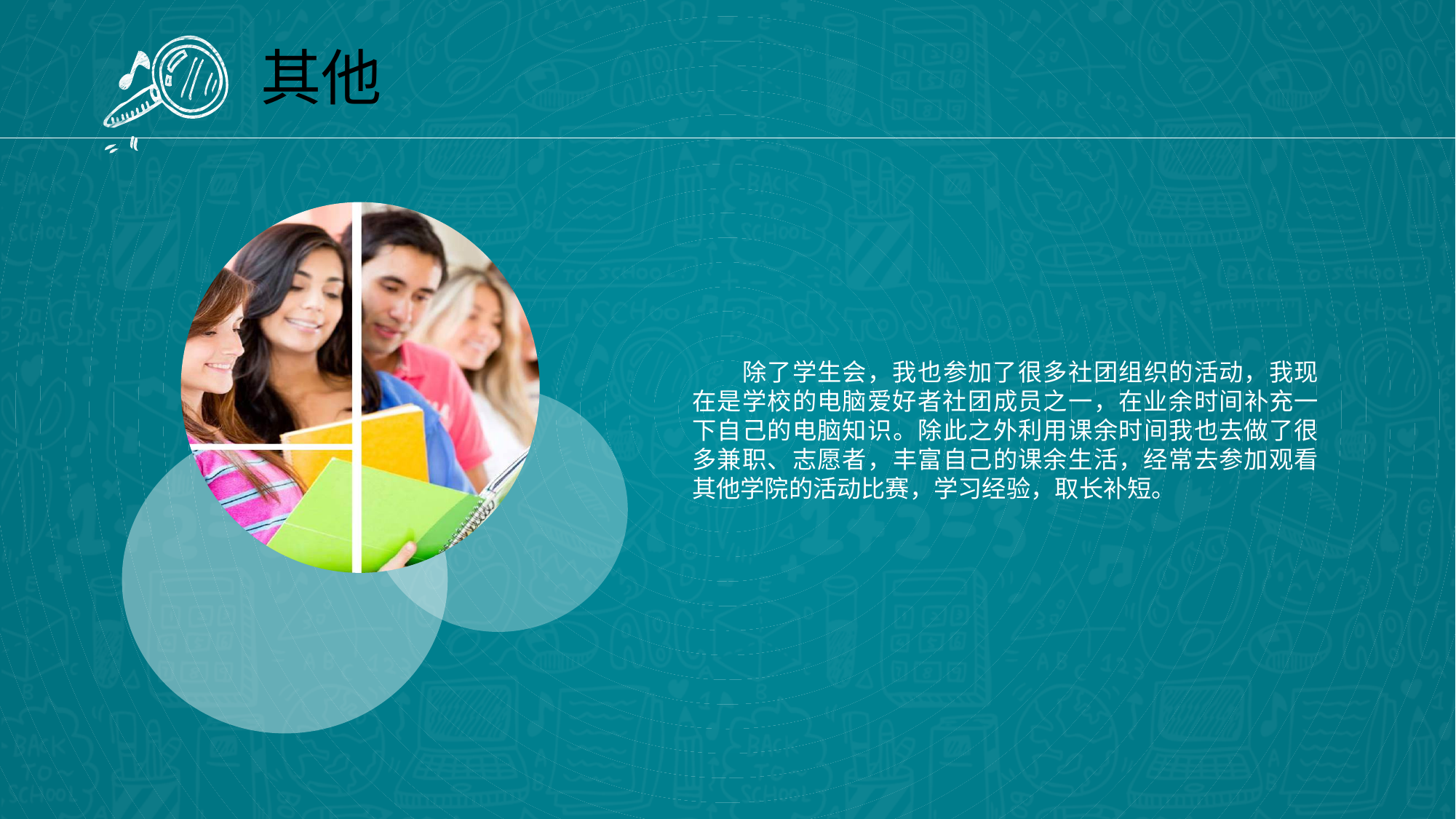

其他

　　除了学生会，我也参加了很多社团组织的活动，我现在是学校的电脑爱好者社团成员之一，在业余时间补充一下自己的电脑知识。除此之外利用课余时间我也去做了很多兼职、志愿者，丰富自己的课余生活，经常去参加观看其他学院的活动比赛，学习经验，取长补短。